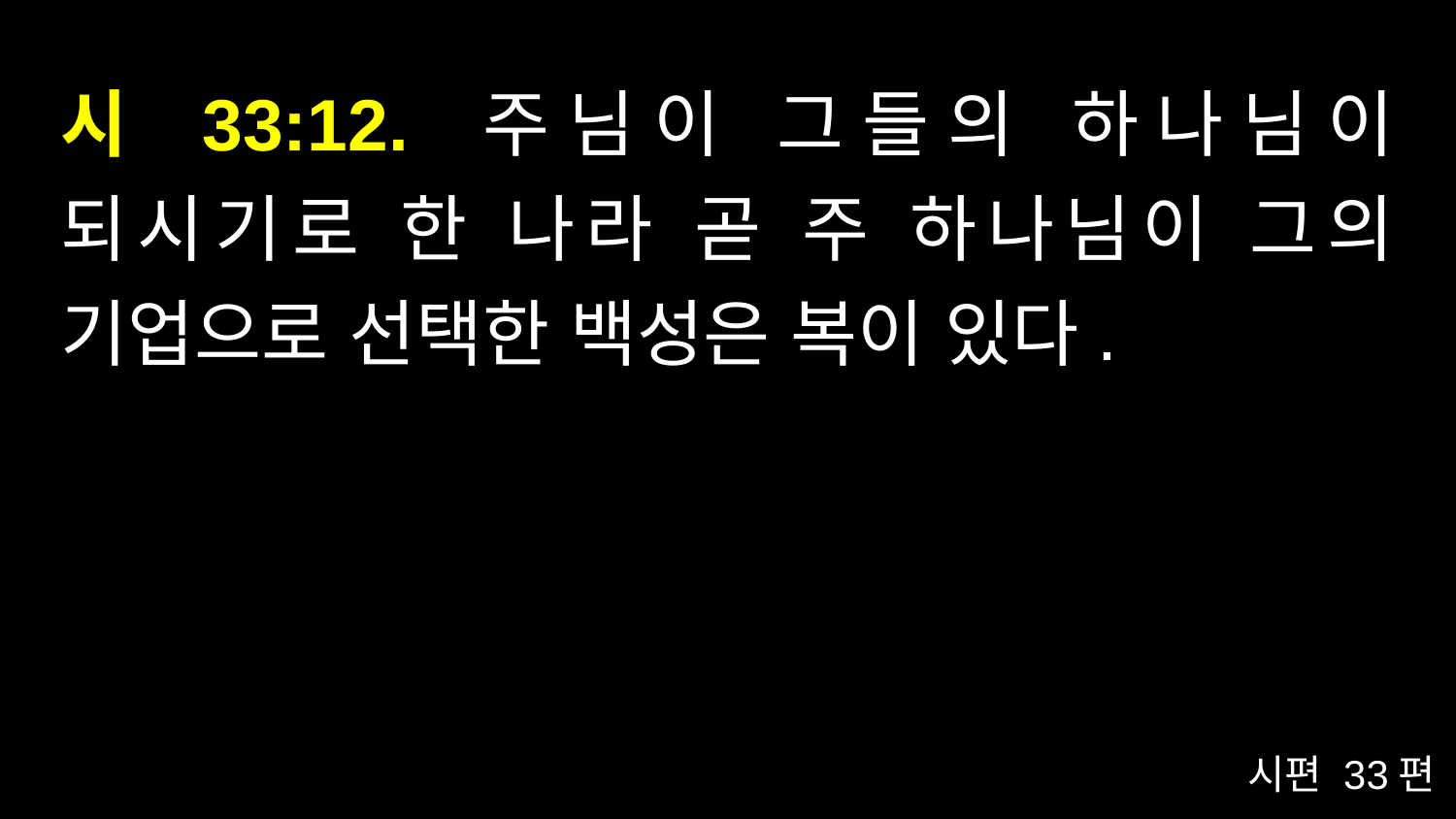

# 시 33:12. 주님이 그들의 하나님이 되시기로 한 나라 곧 주 하나님이 그의 기업으로 선택한 백성은 복이 있다.
시편 33편